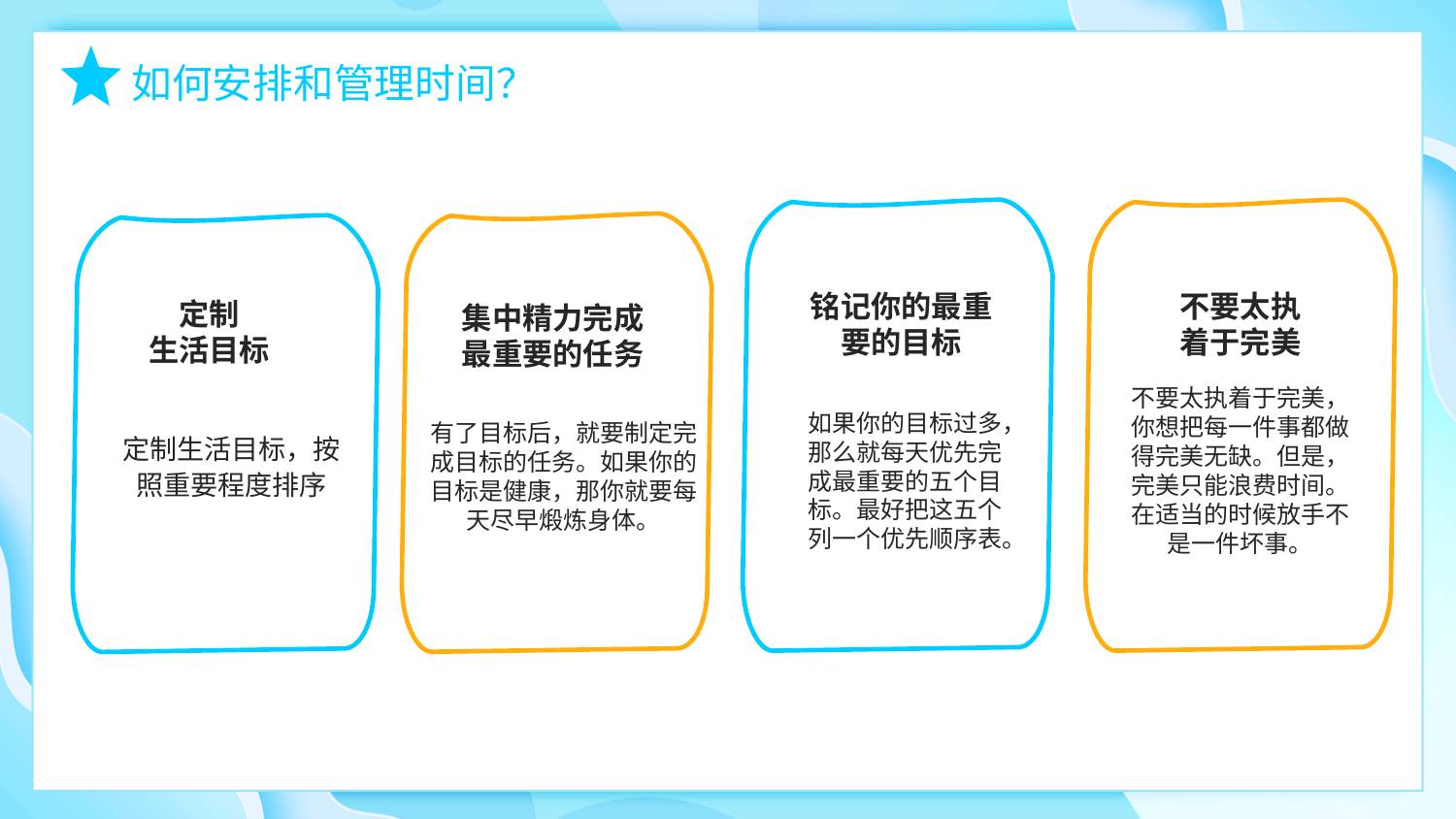

铭记你的最重要的目标
不要太执
着于完美
定制
生活目标
集中精力完成最重要的任务
不要太执着于完美，你想把每一件事都做得完美无缺。但是，完美只能浪费时间。在适当的时候放手不是一件坏事。
如果你的目标过多，那么就每天优先完成最重要的五个目标。最好把这五个列一个优先顺序表。
有了目标后，就要制定完成目标的任务。如果你的目标是健康，那你就要每天尽早煅炼身体。
定制生活目标，按照重要程度排序